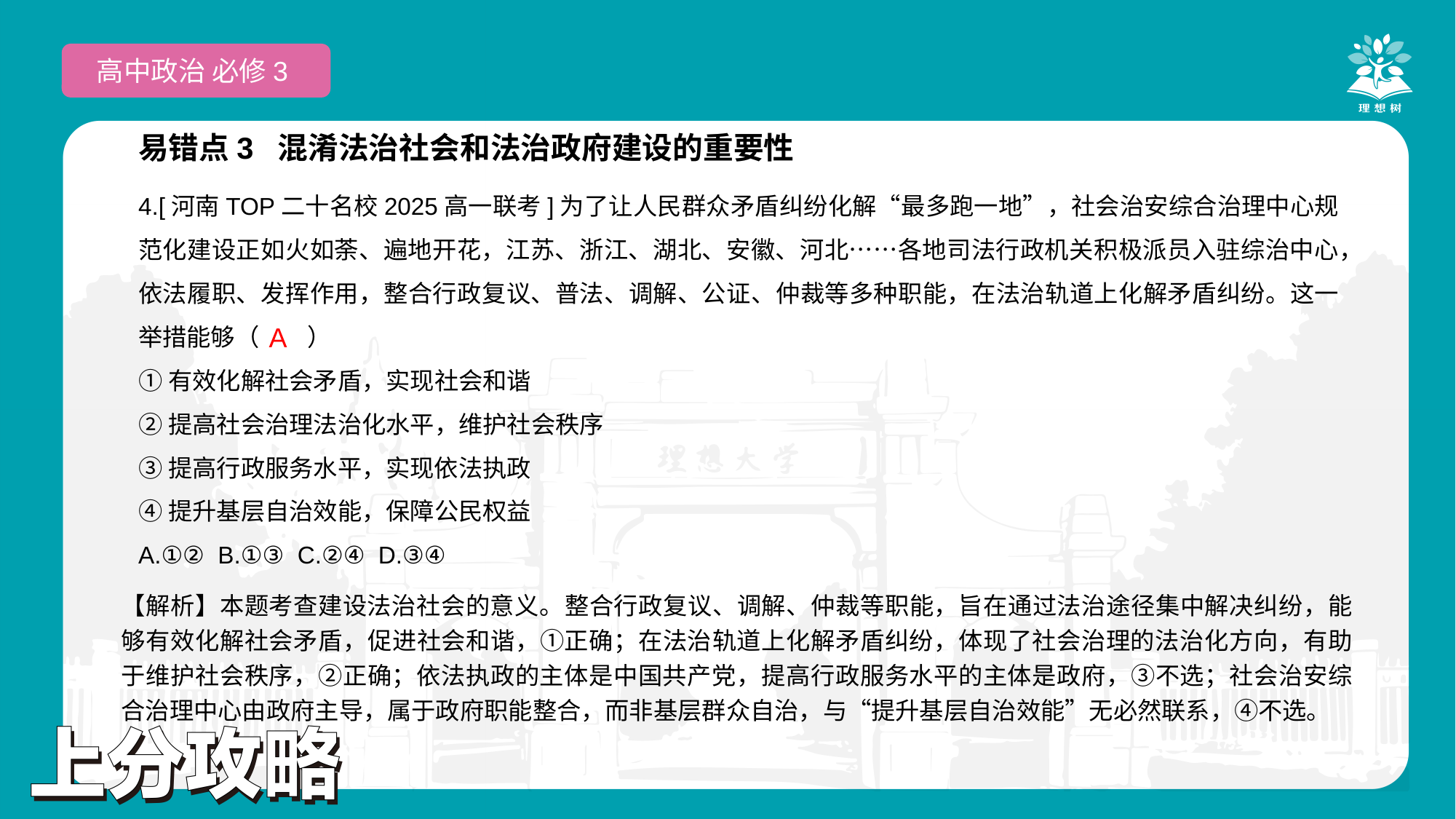

高中政治 必修3
易错点3  混淆法治社会和法治政府建设的重要性
4.[河南TOP二十名校2025高一联考]为了让人民群众矛盾纠纷化解“最多跑一地”，社会治安综合治理中心规范化建设正如火如荼、遍地开花，江苏、浙江、湖北、安徽、河北……各地司法行政机关积极派员入驻综治中心，依法履职、发挥作用，整合行政复议、普法、调解、公证、仲裁等多种职能，在法治轨道上化解矛盾纠纷。这一举措能够（　　）
①有效化解社会矛盾，实现社会和谐
②提高社会治理法治化水平，维护社会秩序
③提高行政服务水平，实现依法执政
④提升基层自治效能，保障公民权益
A.①②  B.①③  C.②④  D.③④

 A
【解析】本题考查建设法治社会的意义。整合行政复议、调解、仲裁等职能，旨在通过法治途径集中解决纠纷，能够有效化解社会矛盾，促进社会和谐，①正确；在法治轨道上化解矛盾纠纷，体现了社会治理的法治化方向，有助于维护社会秩序，②正确；依法执政的主体是中国共产党，提高行政服务水平的主体是政府，③不选；社会治安综合治理中心由政府主导，属于政府职能整合，而非基层群众自治，与“提升基层自治效能”无必然联系，④不选。